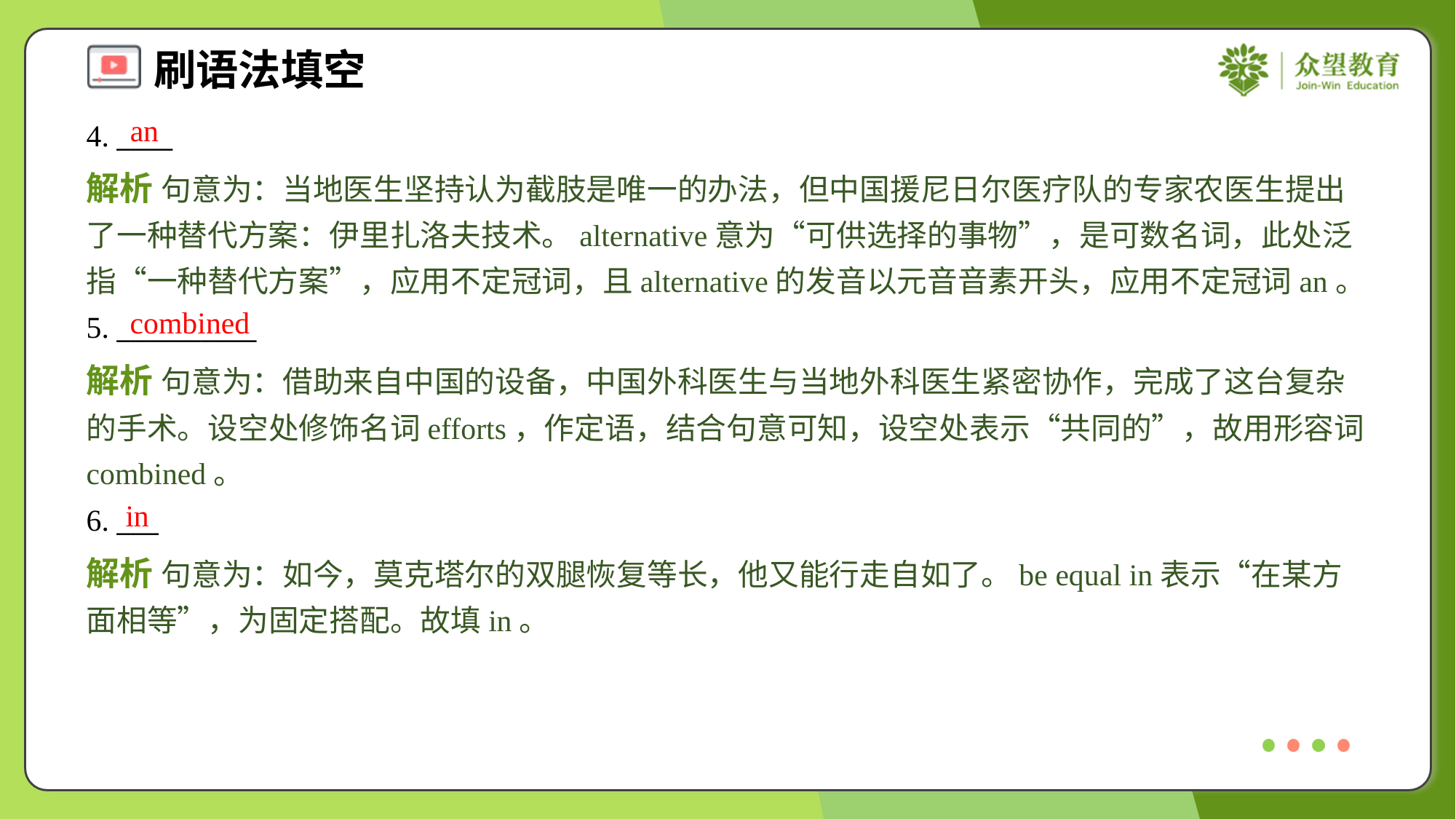

an
4. ____
解析 句意为：当地医生坚持认为截肢是唯一的办法，但中国援尼日尔医疗队的专家农医生提出了一种替代方案：伊里扎洛夫技术。alternative意为“可供选择的事物”，是可数名词，此处泛指“一种替代方案”，应用不定冠词，且alternative的发音以元音音素开头，应用不定冠词an。
combined
5. __________
解析 句意为：借助来自中国的设备，中国外科医生与当地外科医生紧密协作，完成了这台复杂的手术。设空处修饰名词efforts，作定语，结合句意可知，设空处表示“共同的”，故用形容词combined。
in
6. ___
解析 句意为：如今，莫克塔尔的双腿恢复等长，他又能行走自如了。be equal in表示“在某方面相等”，为固定搭配。故填in。